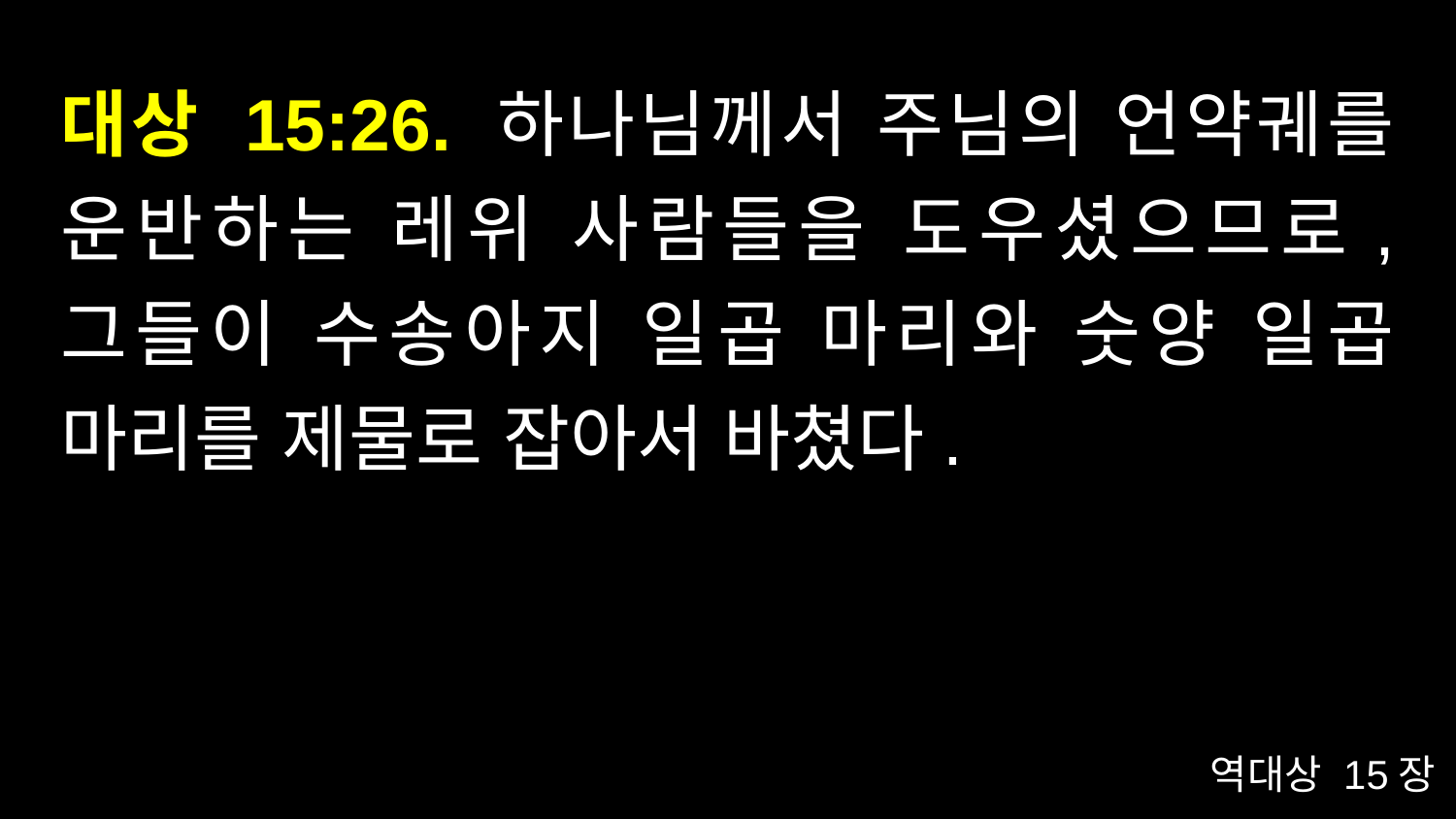

# 대상 15:26. 하나님께서 주님의 언약궤를 운반하는 레위 사람들을 도우셨으므로, 그들이 수송아지 일곱 마리와 숫양 일곱 마리를 제물로 잡아서 바쳤다.
역대상 15장